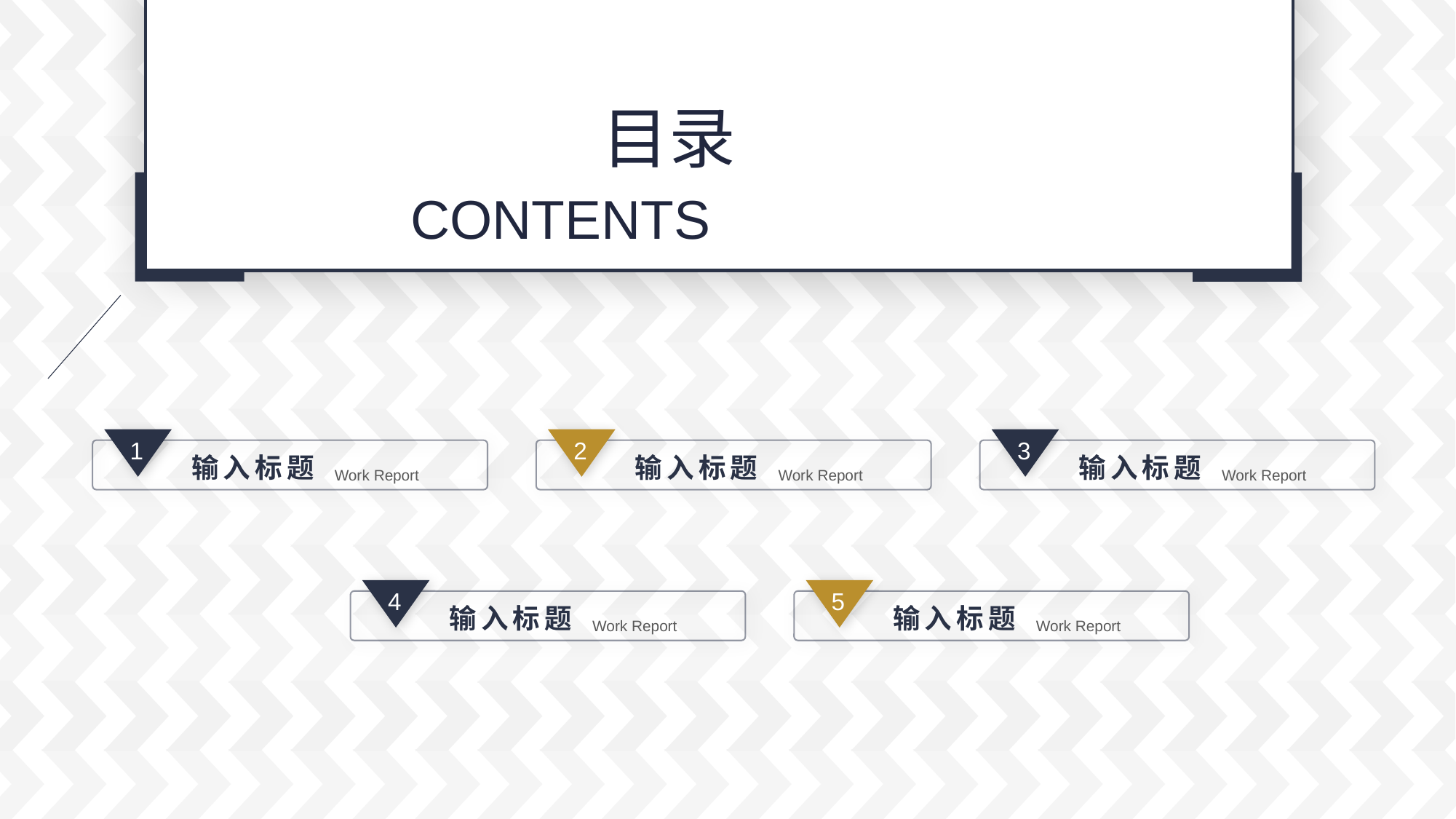

5-1-PP-T模-板-网   ww-w.5-1p-ptm-oba-n.c-om

目录
CONTENTS

1

输入标题
Work Report

2

输入标题
Work Report

3

输入标题
Work Report

4

输入标题
Work Report

5

输入标题
Work Report